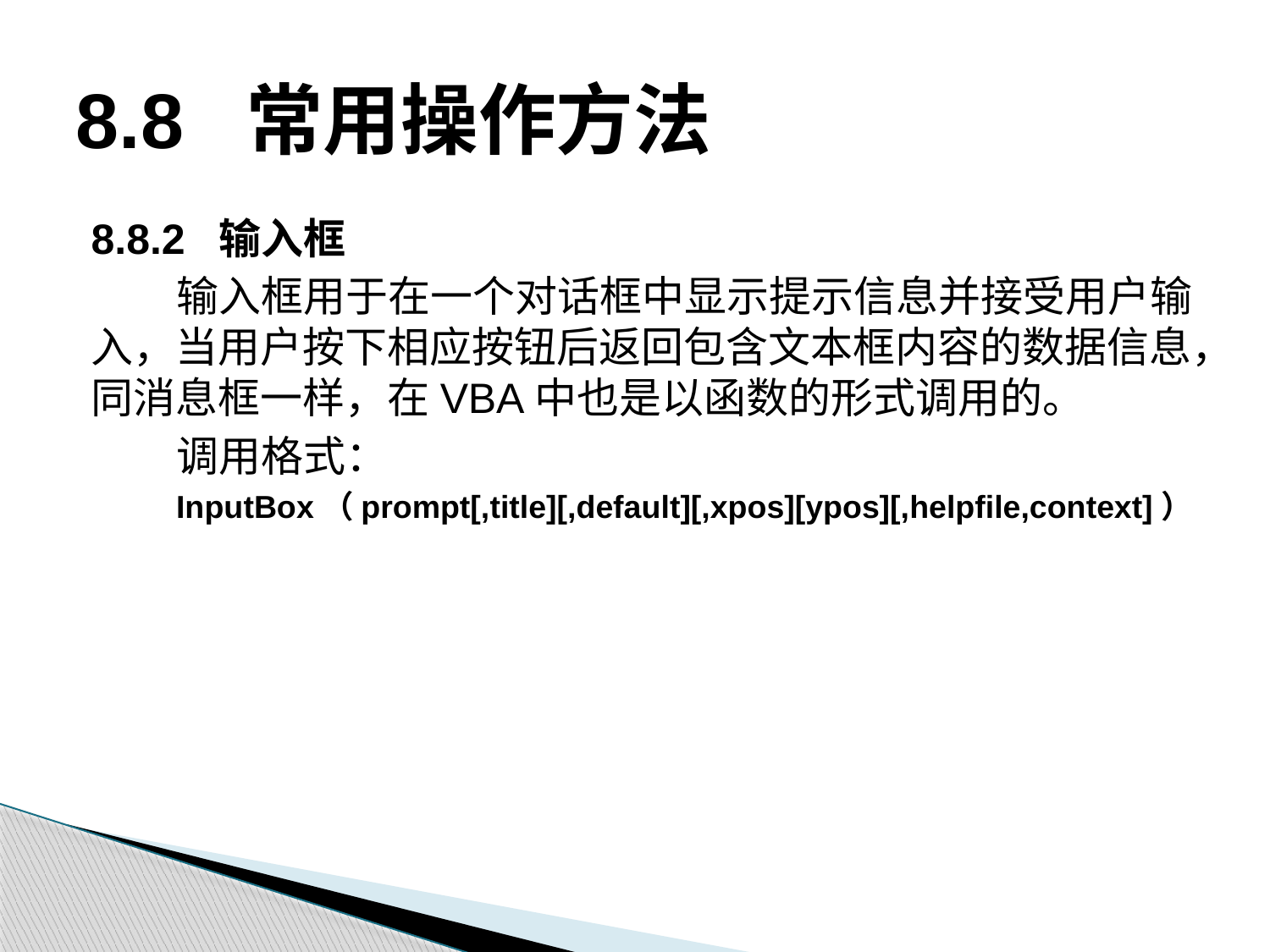

# 8.8  常用操作方法
8.8.2  输入框
输入框用于在一个对话框中显示提示信息并接受用户输入，当用户按下相应按钮后返回包含文本框内容的数据信息，同消息框一样，在VBA中也是以函数的形式调用的。
调用格式：
InputBox（prompt[,title][,default][,xpos][ypos][,helpfile,context]）